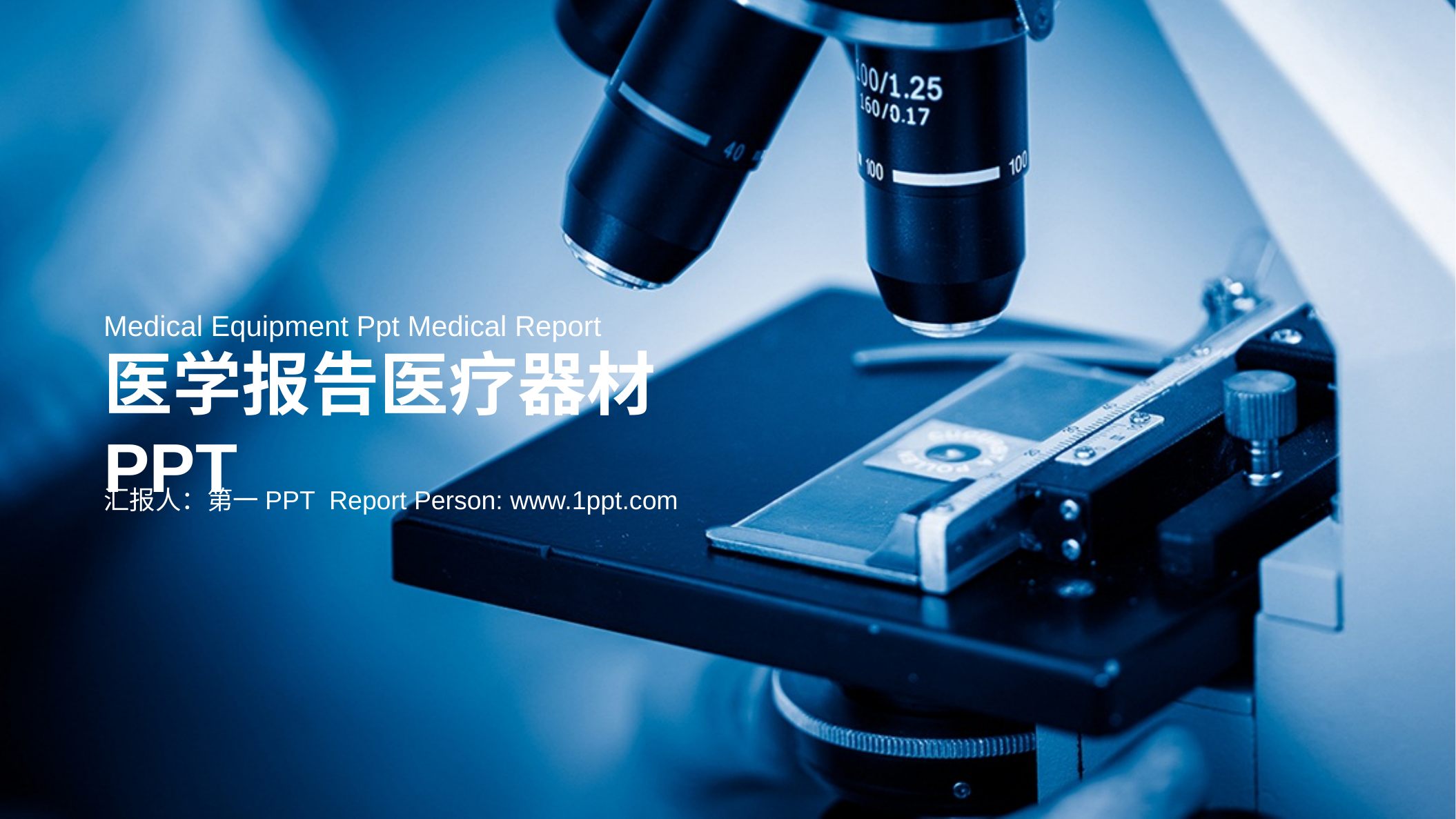

Medical Equipment Ppt Medical Report
医学报告医疗器材PPT
汇报人：第一PPT  Report Person: www.1ppt.com